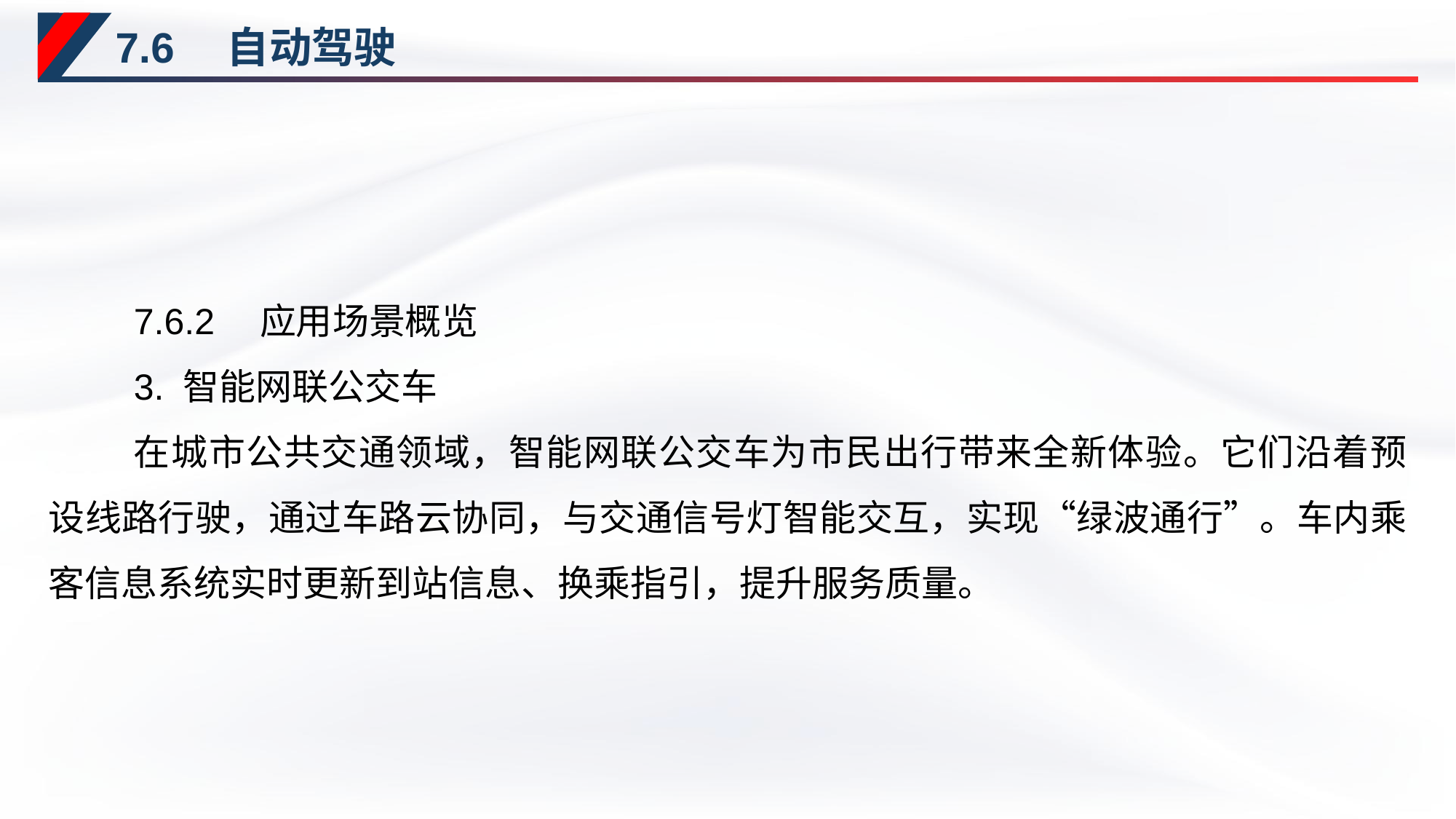

# 7.6　自动驾驶
7.6.2　应用场景概览
3. 智能网联公交车
在城市公共交通领域，智能网联公交车为市民出行带来全新体验。它们沿着预设线路行驶，通过车路云协同，与交通信号灯智能交互，实现“绿波通行”。车内乘客信息系统实时更新到站信息、换乘指引，提升服务质量。